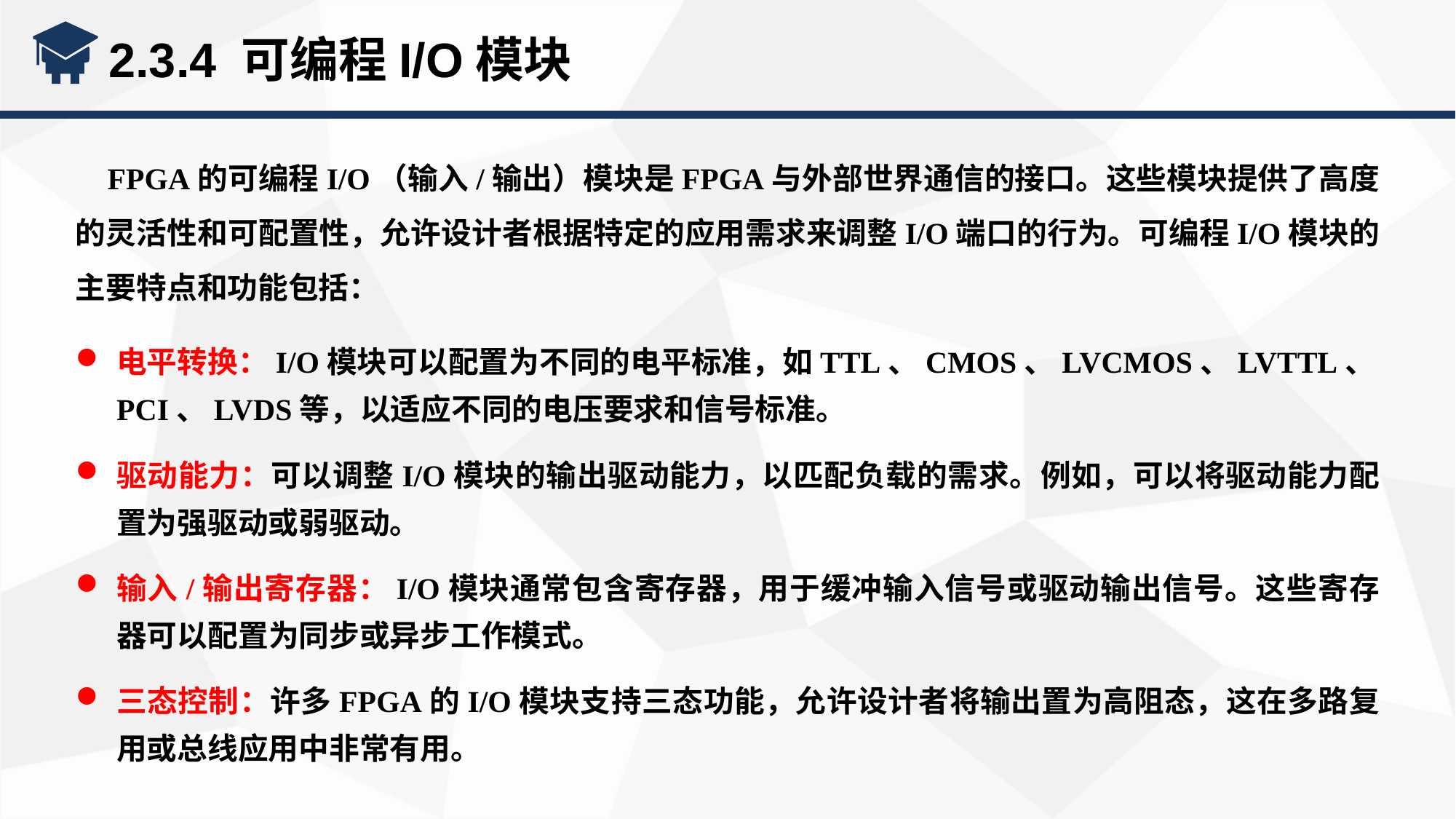

2.3.4 可编程I/O模块

FPGA的可编程I/O（输入/输出）模块是FPGA与外部世界通信的接口。这些模块提供了高度的灵活性和可配置性，允许设计者根据特定的应用需求来调整I/O端口的行为。可编程I/O模块的主要特点和功能包括：
电平转换：I/O模块可以配置为不同的电平标准，如TTL、CMOS、LVCMOS、LVTTL、PCI、LVDS等，以适应不同的电压要求和信号标准。
驱动能力：可以调整I/O模块的输出驱动能力，以匹配负载的需求。例如，可以将驱动能力配置为强驱动或弱驱动。
输入/输出寄存器：I/O模块通常包含寄存器，用于缓冲输入信号或驱动输出信号。这些寄存器可以配置为同步或异步工作模式。
三态控制：许多FPGA的I/O模块支持三态功能，允许设计者将输出置为高阻态，这在多路复用或总线应用中非常有用。